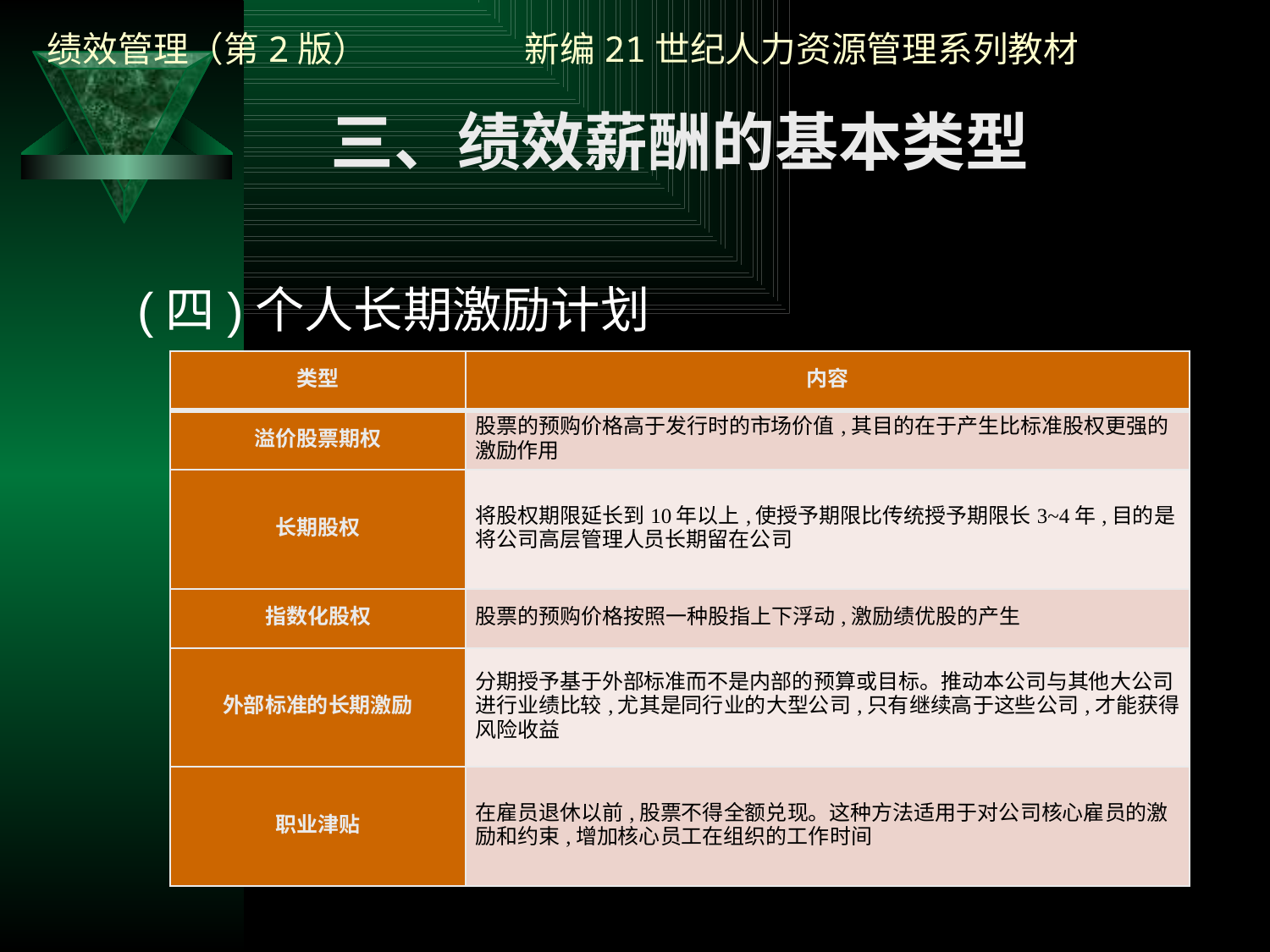

三、绩效薪酬的基本类型
(四)个人长期激励计划

| 类型 | 内容 |
| --- | --- |
| 溢价股票期权 | 股票的预购价格高于发行时的市场价值,其目的在于产生比标准股权更强的激励作用 |
| 长期股权 | 将股权期限延长到10年以上,使授予期限比传统授予期限长3~4年,目的是将公司高层管理人员长期留在公司 |
| 指数化股权 | 股票的预购价格按照一种股指上下浮动,激励绩优股的产生 |
| 外部标准的长期激励 | 分期授予基于外部标准而不是内部的预算或目标。推动本公司与其他大公司进行业绩比较,尤其是同行业的大型公司,只有继续高于这些公司,才能获得风险收益 |
| 职业津贴 | 在雇员退休以前,股票不得全额兑现。这种方法适用于对公司核心雇员的激励和约束,增加核心员工在组织的工作时间 |